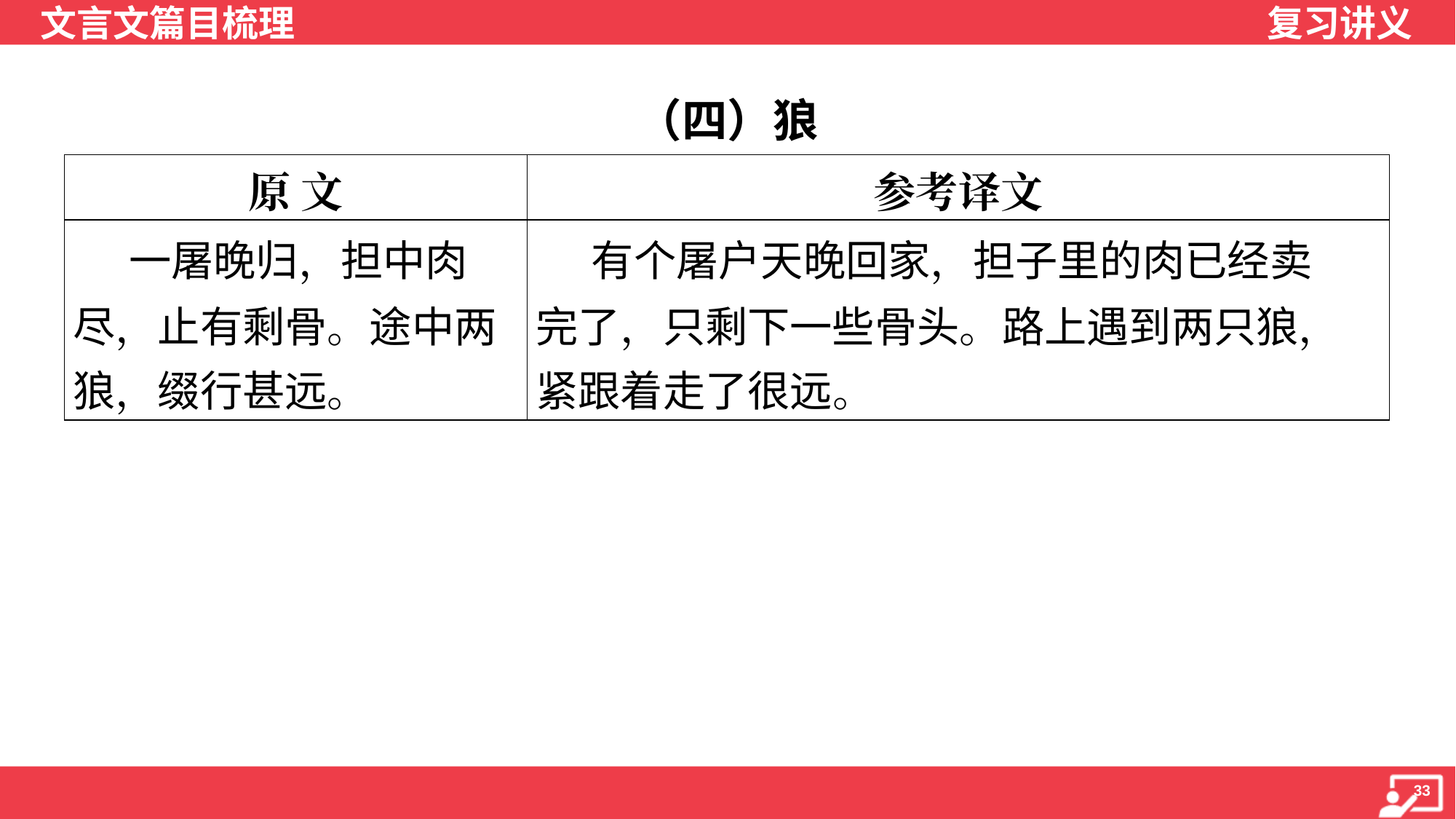

（四）狼
| 原 文 | 参考译文 |
| --- | --- |
| 一屠晚归，担中肉 尽，止有剩骨。途中两 狼，缀行甚远。 | 有个屠户天晚回家，担子里的肉已经卖 完了，只剩下一些骨头。路上遇到两只狼， 紧跟着走了很远。 |